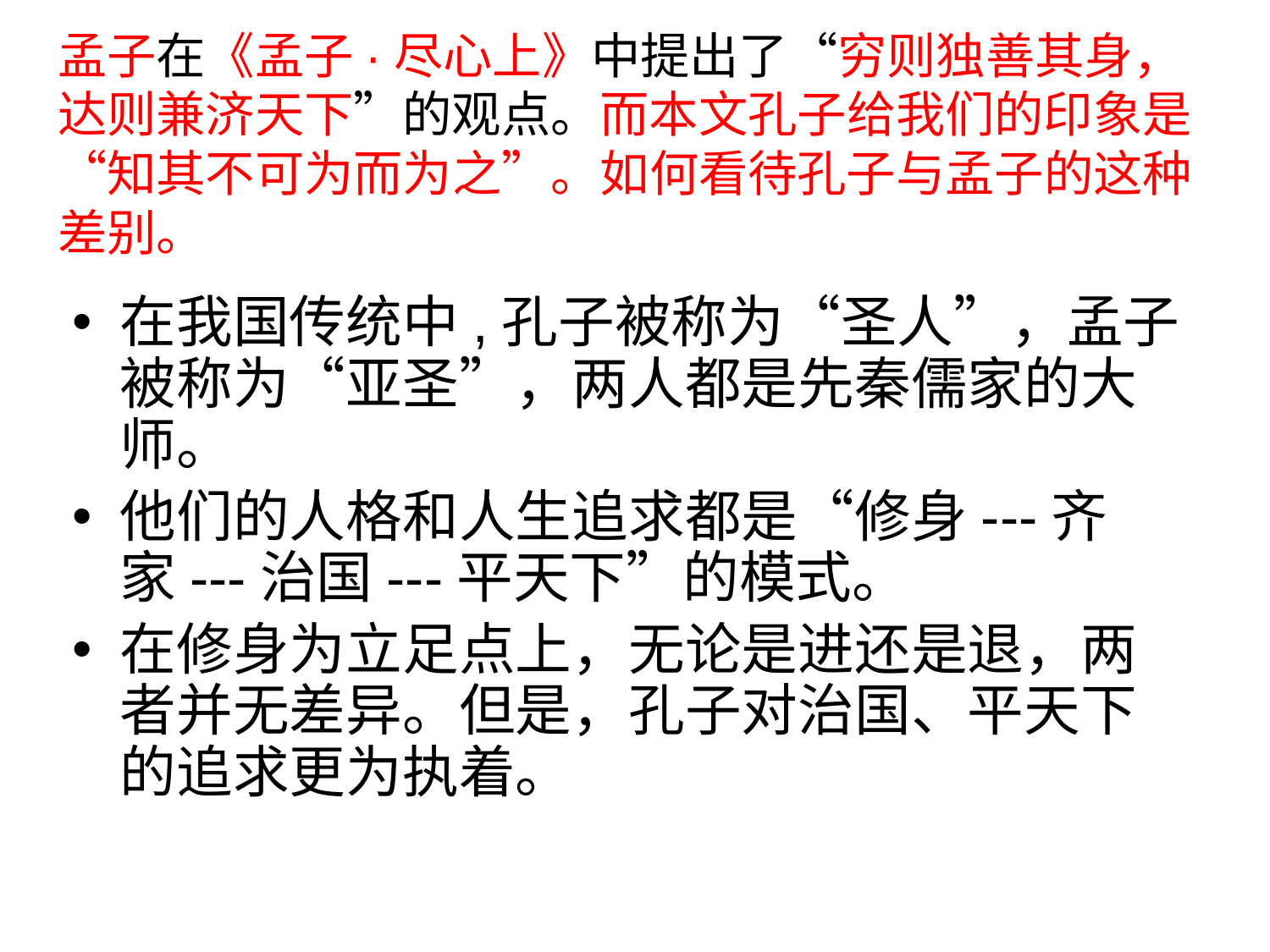

# 孟子在《孟子·尽心上》中提出了“穷则独善其身，达则兼济天下”的观点。而本文孔子给我们的印象是“知其不可为而为之”。如何看待孔子与孟子的这种差别。
在我国传统中,孔子被称为“圣人”，孟子被称为“亚圣”，两人都是先秦儒家的大师。
他们的人格和人生追求都是“修身---齐家---治国---平天下”的模式。
在修身为立足点上，无论是进还是退，两者并无差异。但是，孔子对治国、平天下的追求更为执着。